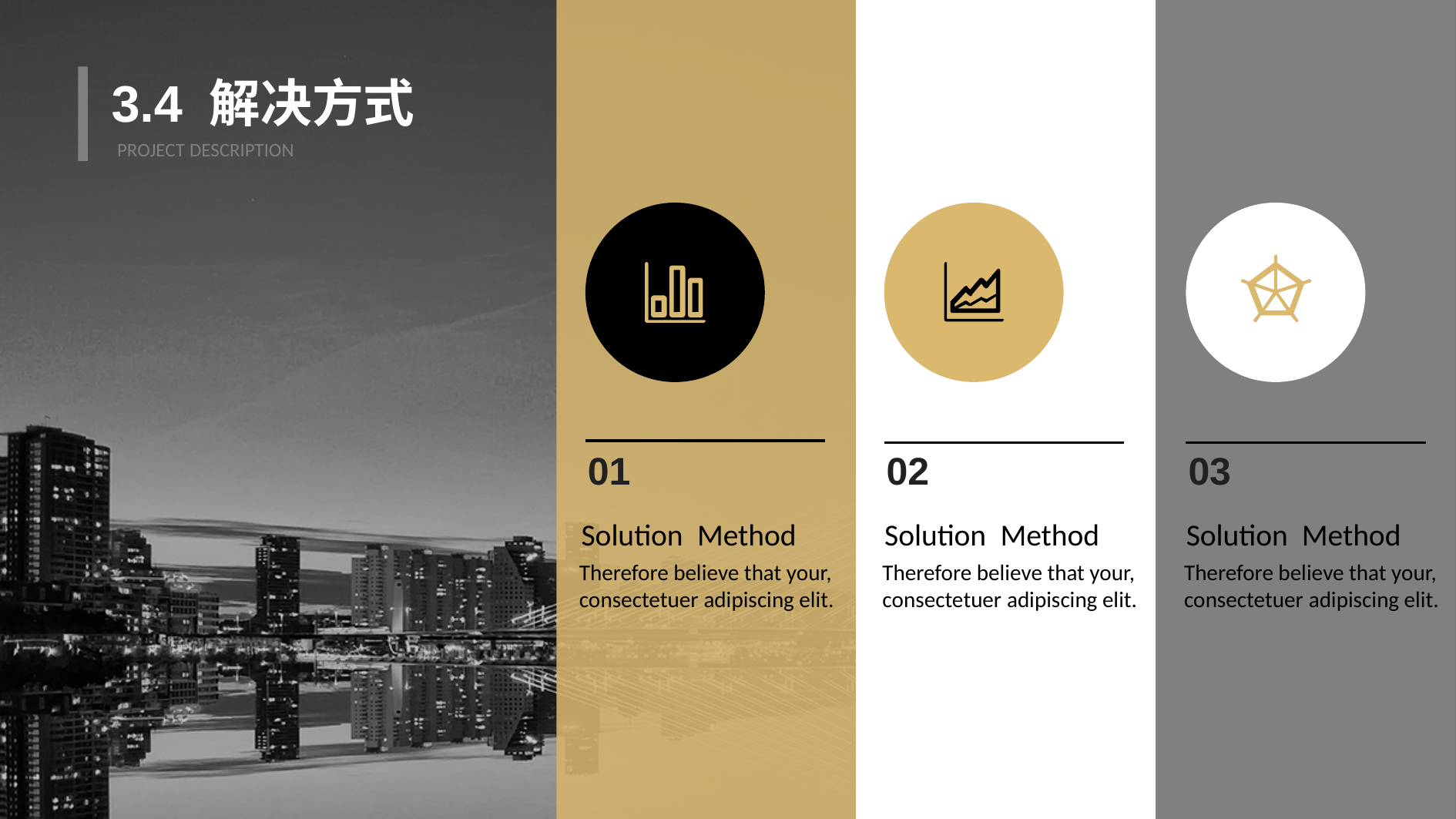

3.4 解决方式
PROJECT DESCRIPTION

01
02
03
Solution  Method
Solution  Method
Solution  Method
Therefore believe that your,
consectetuer adipiscing elit.
Therefore believe that your,
consectetuer adipiscing elit.
Therefore believe that your,
consectetuer adipiscing elit.